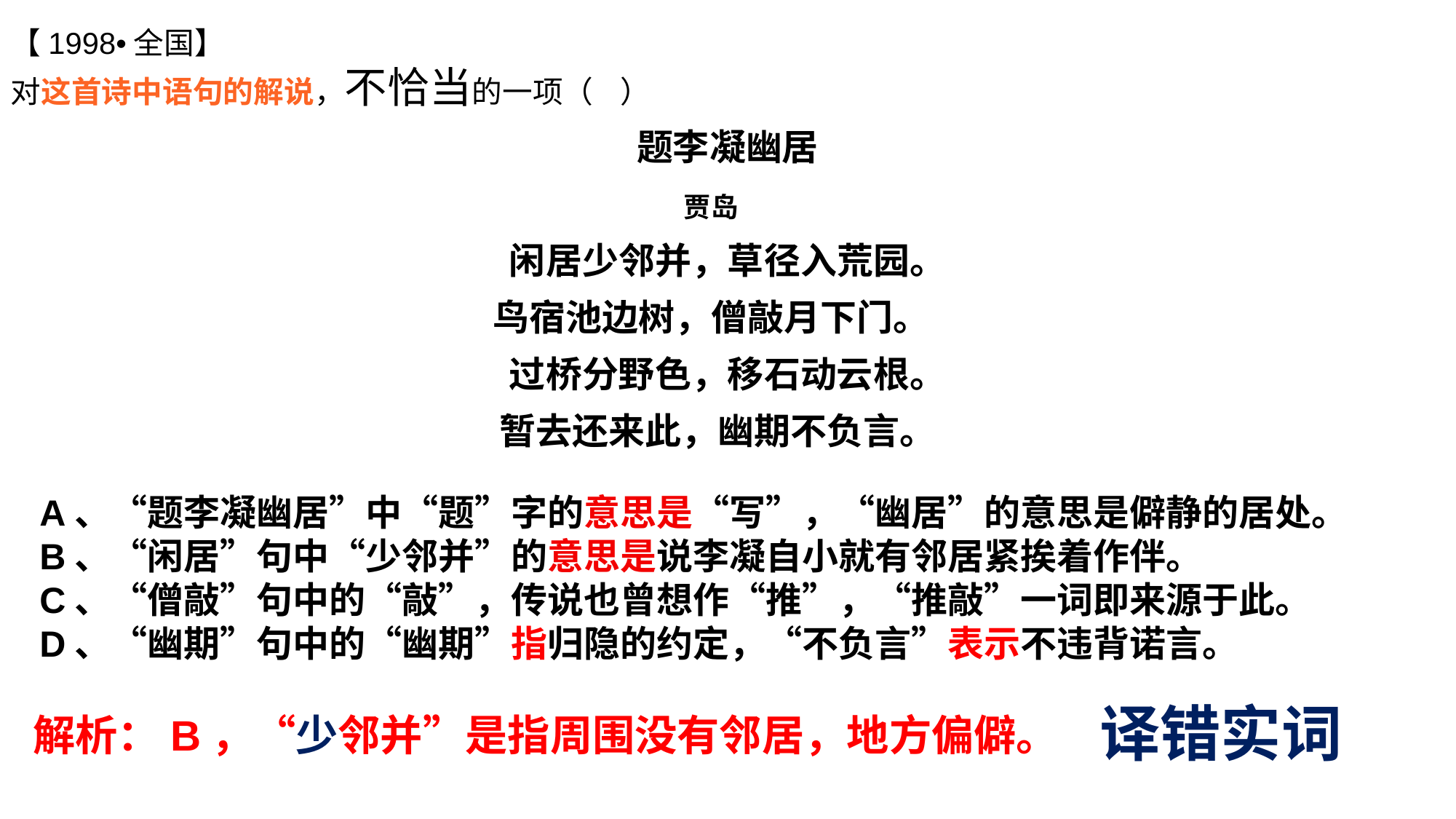

【1998•全国】
对这首诗中语句的解说，不恰当的一项（    ）
题李凝幽居
贾岛
闲居少邻并，草径入荒园。
鸟宿池边树，僧敲月下门。
过桥分野色，移石动云根。
暂去还来此，幽期不负言。

A、“题李凝幽居”中“题”字的意思是“写”，“幽居”的意思是僻静的居处。
B、“闲居”句中“少邻并”的意思是说李凝自小就有邻居紧挨着作伴。
C、“僧敲”句中的“敲”，传说也曾想作“推”，“推敲”一词即来源于此。
D、“幽期”句中的“幽期”指归隐的约定，“不负言”表示不违背诺言。

译错实词
解析：B，“少邻并”是指周围没有邻居，地方偏僻。